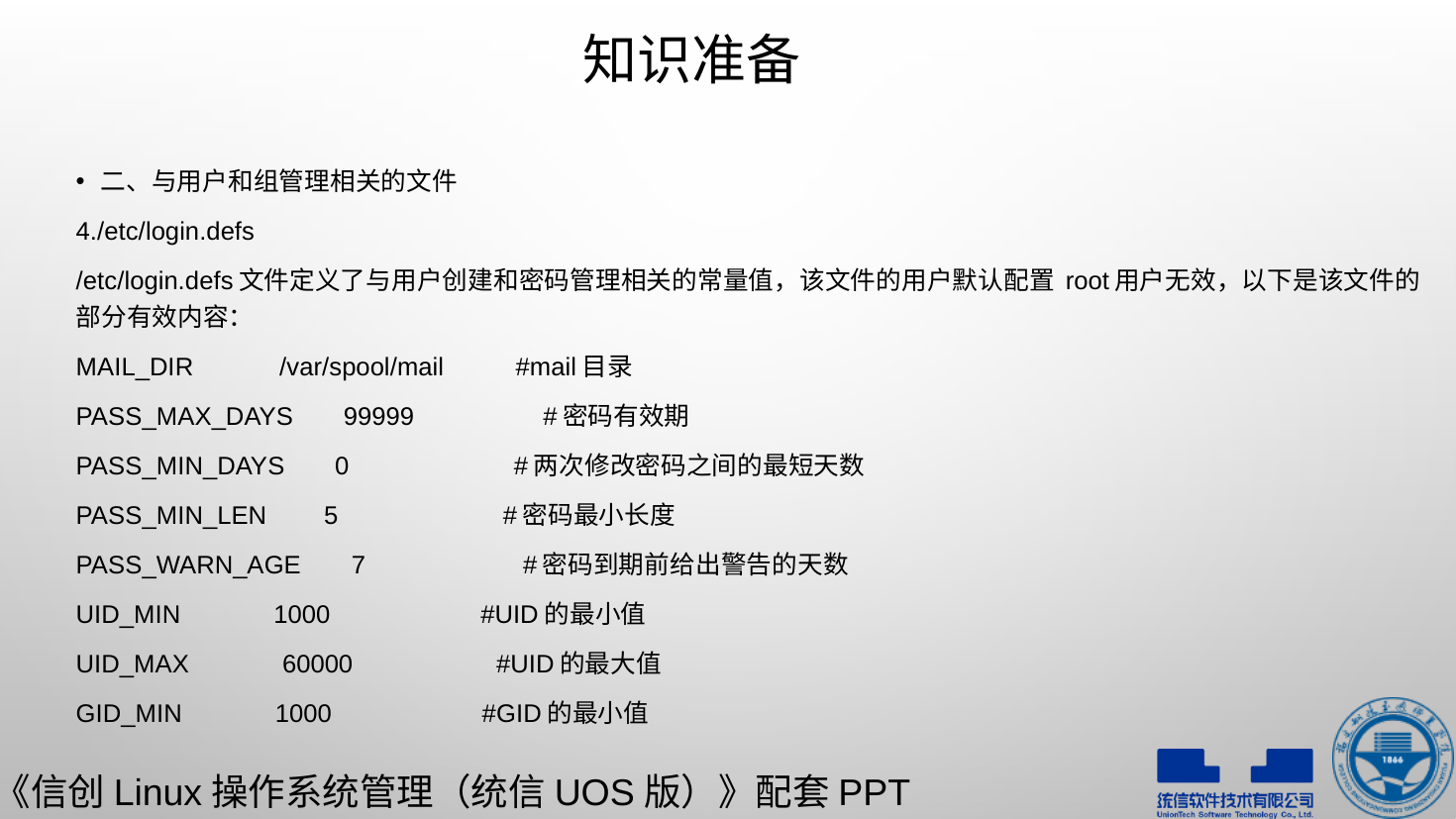

# 知识准备
二、与用户和组管理相关的文件
4./etc/login.defs
/etc/login.defs文件定义了与用户创建和密码管理相关的常量值，该文件的用户默认配置 root用户无效，以下是该文件的部分有效内容：
MAIL_DIR            /var/spool/mail          #mail目录
PASS_MAX_DAYS       99999                  #密码有效期
PASS_MIN_DAYS       0                       #两次修改密码之间的最短天数
PASS_MIN_LEN        5                       #密码最小长度
PASS_WARN_AGE       7                      #密码到期前给出警告的天数
UID_MIN             1000                     #UID的最小值
UID_MAX             60000                    #UID的最大值
GID_MIN             1000                     #GID的最小值